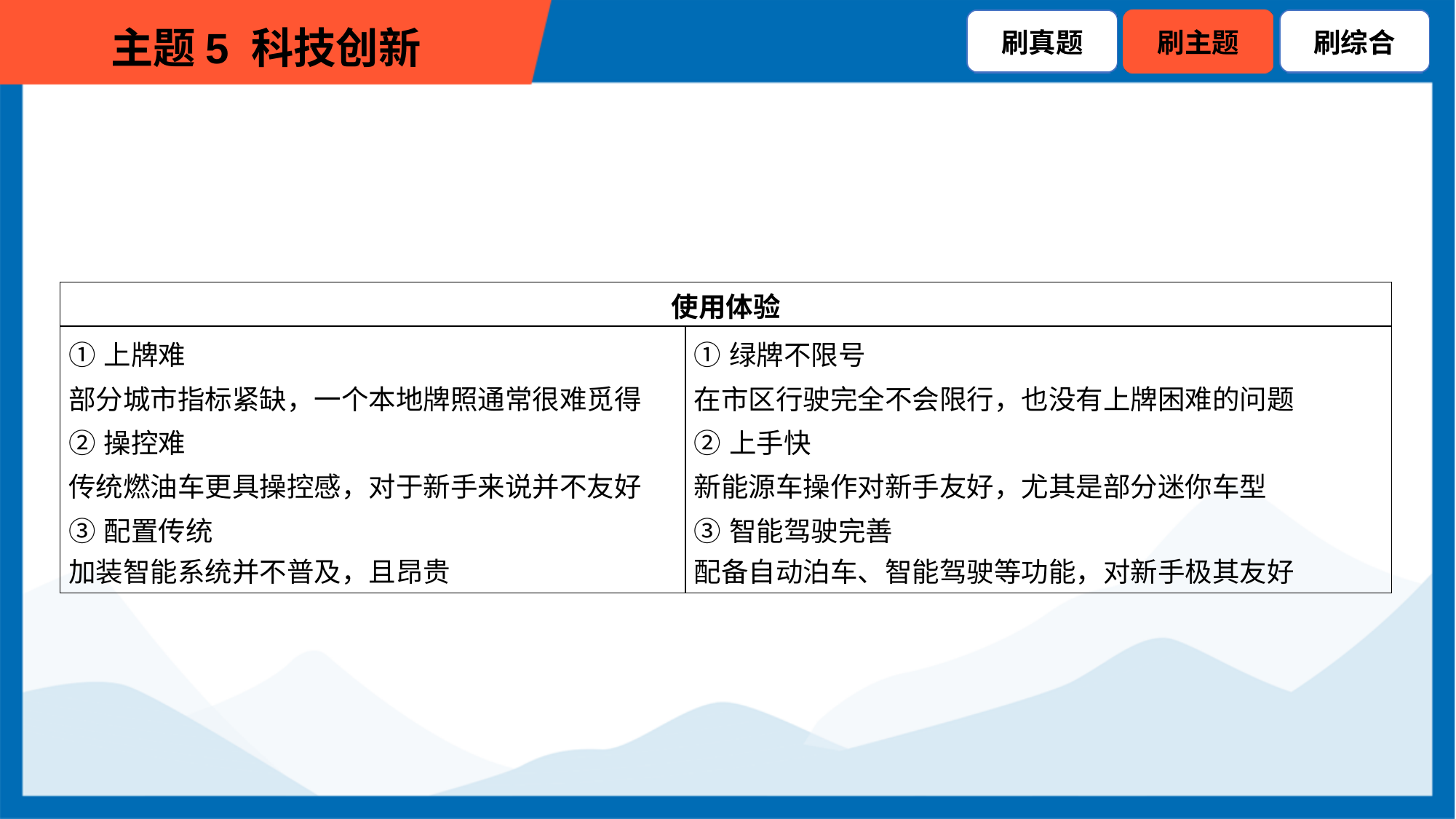

| 使用体验 |  |
| --- | --- |
| ①上牌难 部分城市指标紧缺，一个本地牌照通常很难觅得 ②操控难 传统燃油车更具操控感，对于新手来说并不友好 ③配置传统 加装智能系统并不普及，且昂贵 | ①绿牌不限号 在市区行驶完全不会限行，也没有上牌困难的问题 ②上手快 新能源车操作对新手友好，尤其是部分迷你车型 ③智能驾驶完善 配备自动泊车、智能驾驶等功能，对新手极其友好 |